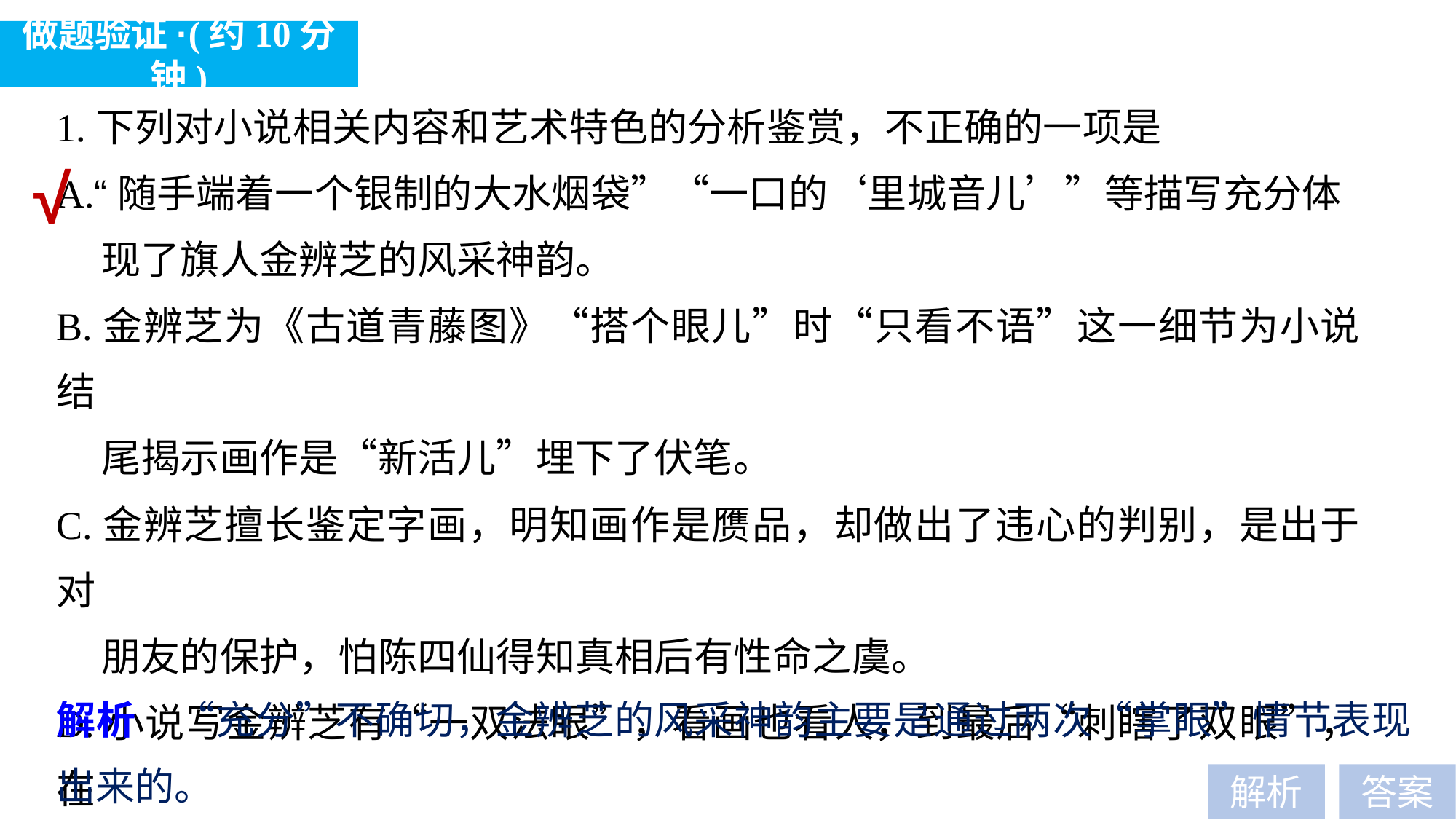

做题验证·(约10分钟)
1.下列对小说相关内容和艺术特色的分析鉴赏，不正确的一项是
A.“随手端着一个银制的大水烟袋”“一口的‘里城音儿’”等描写充分体
    现了旗人金辨芝的风采神韵。
B.金辨芝为《古道青藤图》“搭个眼儿”时“只看不语”这一细节为小说结
    尾揭示画作是“新活儿”埋下了伏笔。
C.金辨芝擅长鉴定字画，明知画作是赝品，却做出了违心的判别，是出于对
    朋友的保护，怕陈四仙得知真相后有性命之虞。
D.小说写金辨芝有“一双法眼”，看画也看人，到最后“刺瞎了双眼”，在
   照应题目的同时，塑造了金辨芝的光彩形象。
√
解析　“充分”不确切，金辨芝的风采神韵主要是通过两次“掌眼”情节表现出来的。
解析
答案